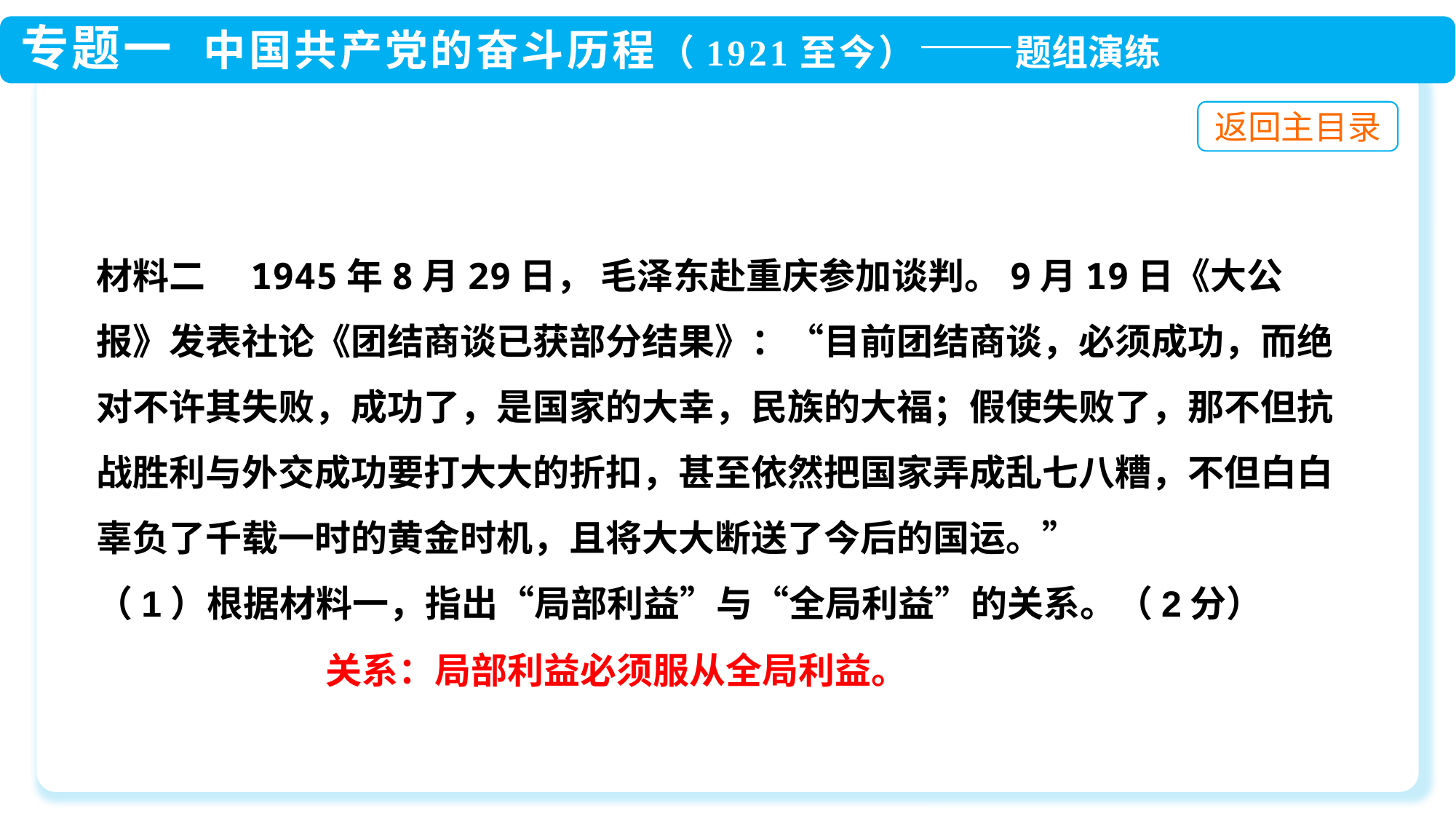

材料二　1945年8月29日， 毛泽东赴重庆参加谈判。9月19日《大公报》发表社论《团结商谈已获部分结果》：“目前团结商谈，必须成功，而绝对不许其失败，成功了，是国家的大幸，民族的大福；假使失败了，那不但抗战胜利与外交成功要打大大的折扣，甚至依然把国家弄成乱七八糟，不但白白辜负了千载一时的黄金时机，且将大大断送了今后的国运。”
（1）根据材料一，指出“局部利益”与“全局利益”的关系。（2分）
关系：局部利益必须服从全局利益。